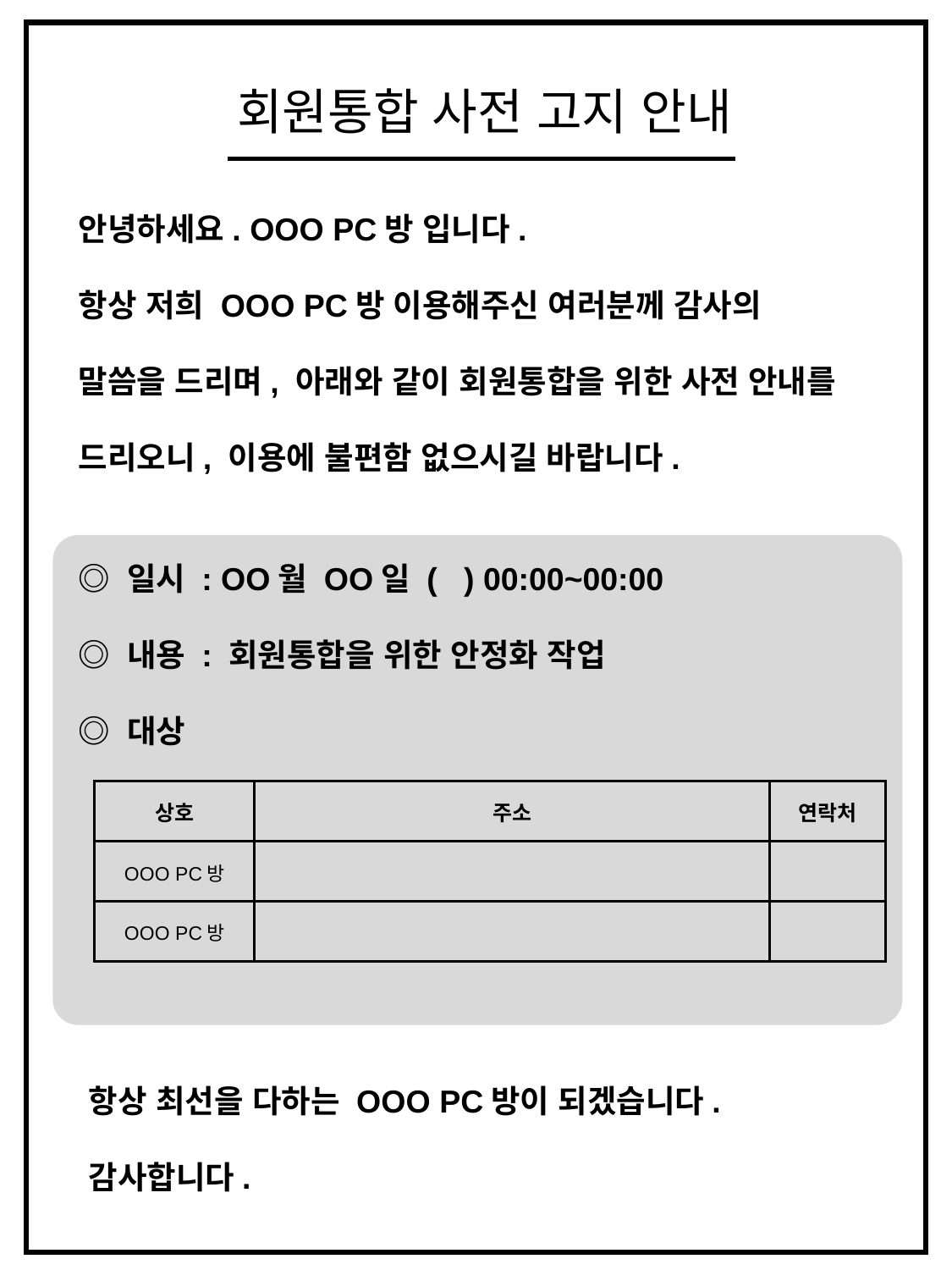

회원통합 사전 고지 안내
안녕하세요. OOO PC방 입니다.

항상 저희 OOO PC방 이용해주신 여러분께 감사의

말씀을 드리며, 아래와 같이 회원통합을 위한 사전 안내를

드리오니, 이용에 불편함 없으시길 바랍니다.

◎ 일시 : OO월 OO일 (   ) 00:00~00:00

◎ 내용 : 회원통합을 위한 안정화 작업

◎ 대상

| 상호 | 주소 | 연락처 |
| --- | --- | --- |
| OOO PC방 |  |  |
| OOO PC방 |  |  |
항상 최선을 다하는 OOO PC방이 되겠습니다.

감사합니다.